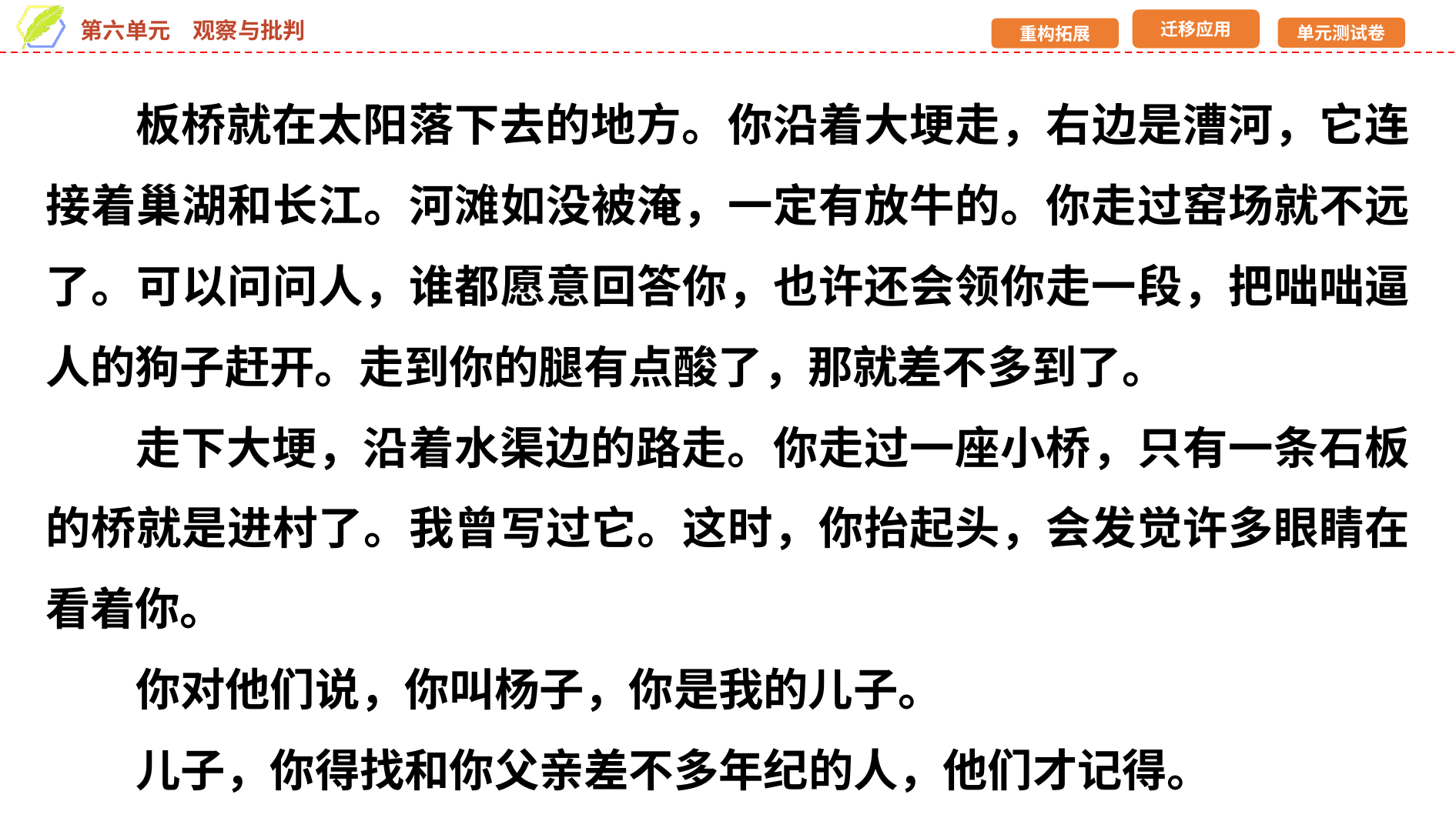

板桥就在太阳落下去的地方。你沿着大埂走，右边是漕河，它连接着巢湖和长江。河滩如没被淹，一定有放牛的。你走过窑场就不远了。可以问问人，谁都愿意回答你，也许还会领你走一段，把咄咄逼人的狗子赶开。走到你的腿有点酸了，那就差不多到了。
走下大埂，沿着水渠边的路走。你走过一座小桥，只有一条石板的桥就是进村了。我曾写过它。这时，你抬起头，会发觉许多眼睛在看着你。
你对他们说，你叫杨子，你是我的儿子。
儿子，你得找和你父亲差不多年纪的人，他们才记得。